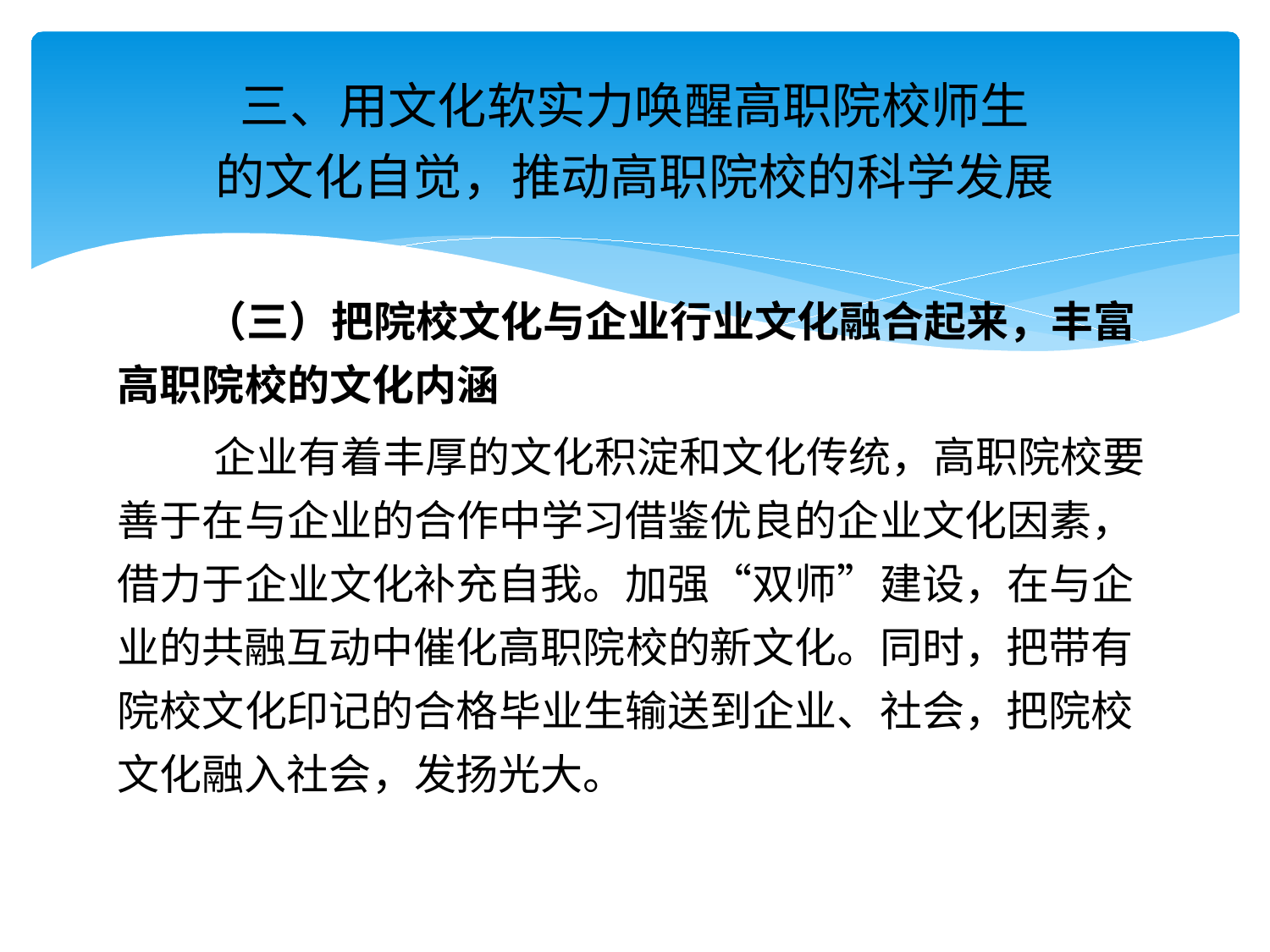

# 三、用文化软实力唤醒高职院校师生 的文化自觉，推动高职院校的科学发展
        （三）把院校文化与企业行业文化融合起来，丰富高职院校的文化内涵
         企业有着丰厚的文化积淀和文化传统，高职院校要善于在与企业的合作中学习借鉴优良的企业文化因素，借力于企业文化补充自我。加强“双师”建设，在与企业的共融互动中催化高职院校的新文化。同时，把带有院校文化印记的合格毕业生输送到企业、社会，把院校文化融入社会，发扬光大。